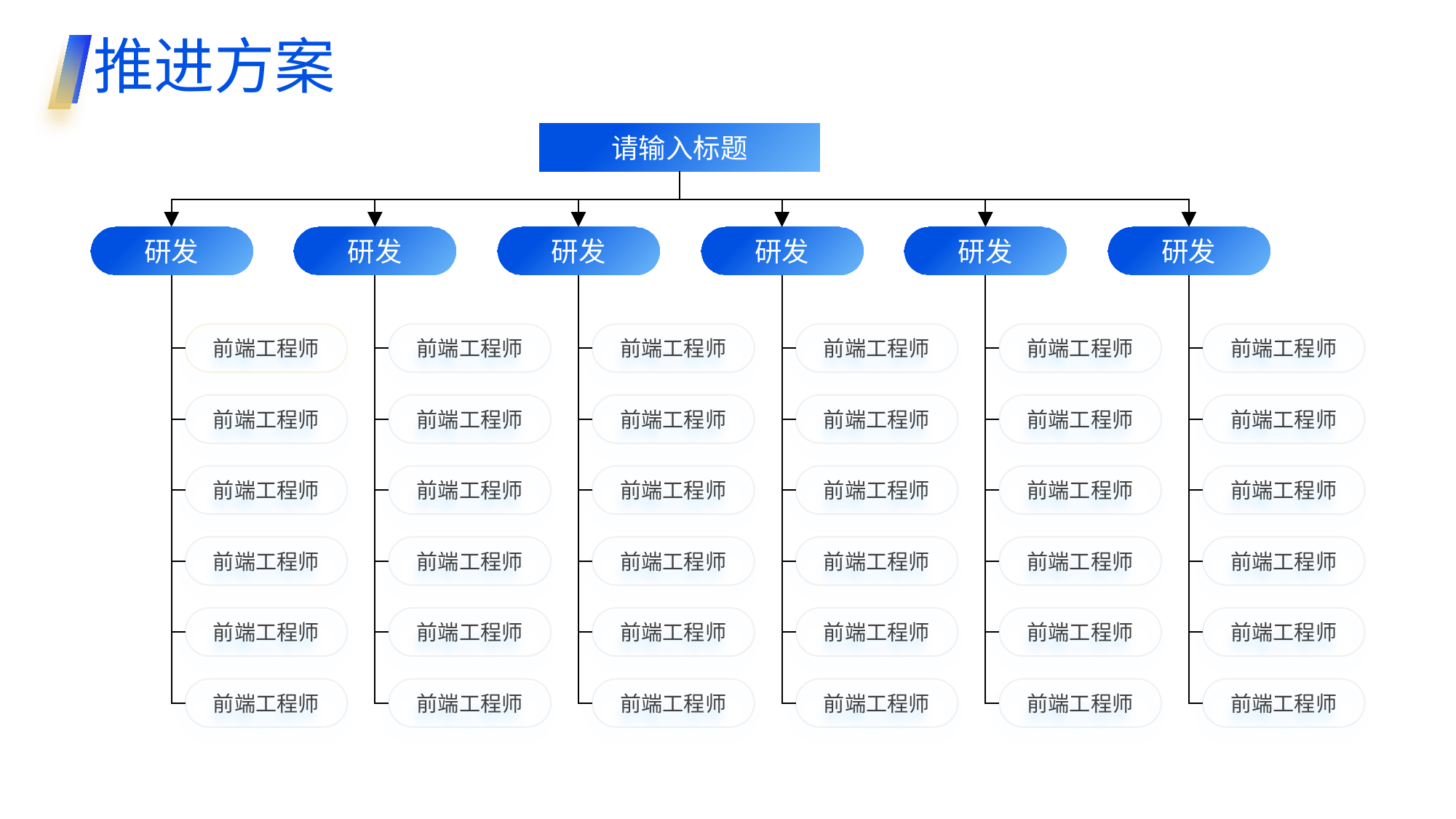

推进方案

请输入标题
研发
研发
研发
研发
研发
研发
前端工程师
前端工程师
前端工程师
前端工程师
前端工程师
前端工程师
前端工程师
前端工程师
前端工程师
前端工程师
前端工程师
前端工程师
前端工程师
前端工程师
前端工程师
前端工程师
前端工程师
前端工程师
前端工程师
前端工程师
前端工程师
前端工程师
前端工程师
前端工程师
前端工程师
前端工程师
前端工程师
前端工程师
前端工程师
前端工程师
前端工程师
前端工程师
前端工程师
前端工程师
前端工程师
前端工程师